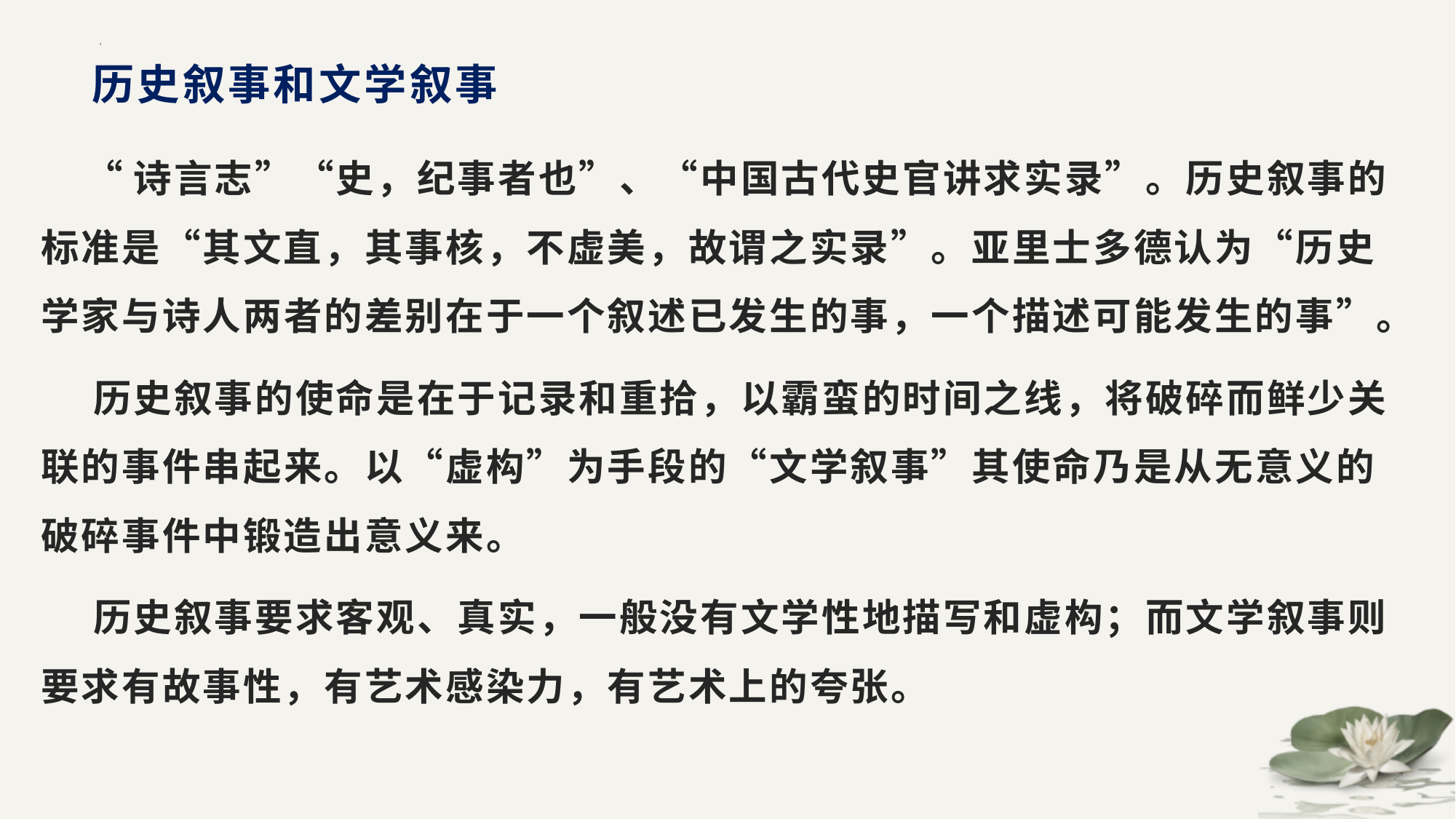

# 历史叙事和文学叙事
    “诗言志”“史，纪事者也”、“中国古代史官讲求实录”。历史叙事的标准是“其文直，其事核，不虚美，故谓之实录”。亚里士多德认为“历史学家与诗人两者的差别在于一个叙述已发生的事，一个描述可能发生的事”。
    历史叙事的使命是在于记录和重拾，以霸蛮的时间之线，将破碎而鲜少关联的事件串起来。以“虚构”为手段的“文学叙事”其使命乃是从无意义的破碎事件中锻造出意义来。
    历史叙事要求客观、真实，一般没有文学性地描写和虚构；而文学叙事则要求有故事性，有艺术感染力，有艺术上的夸张。